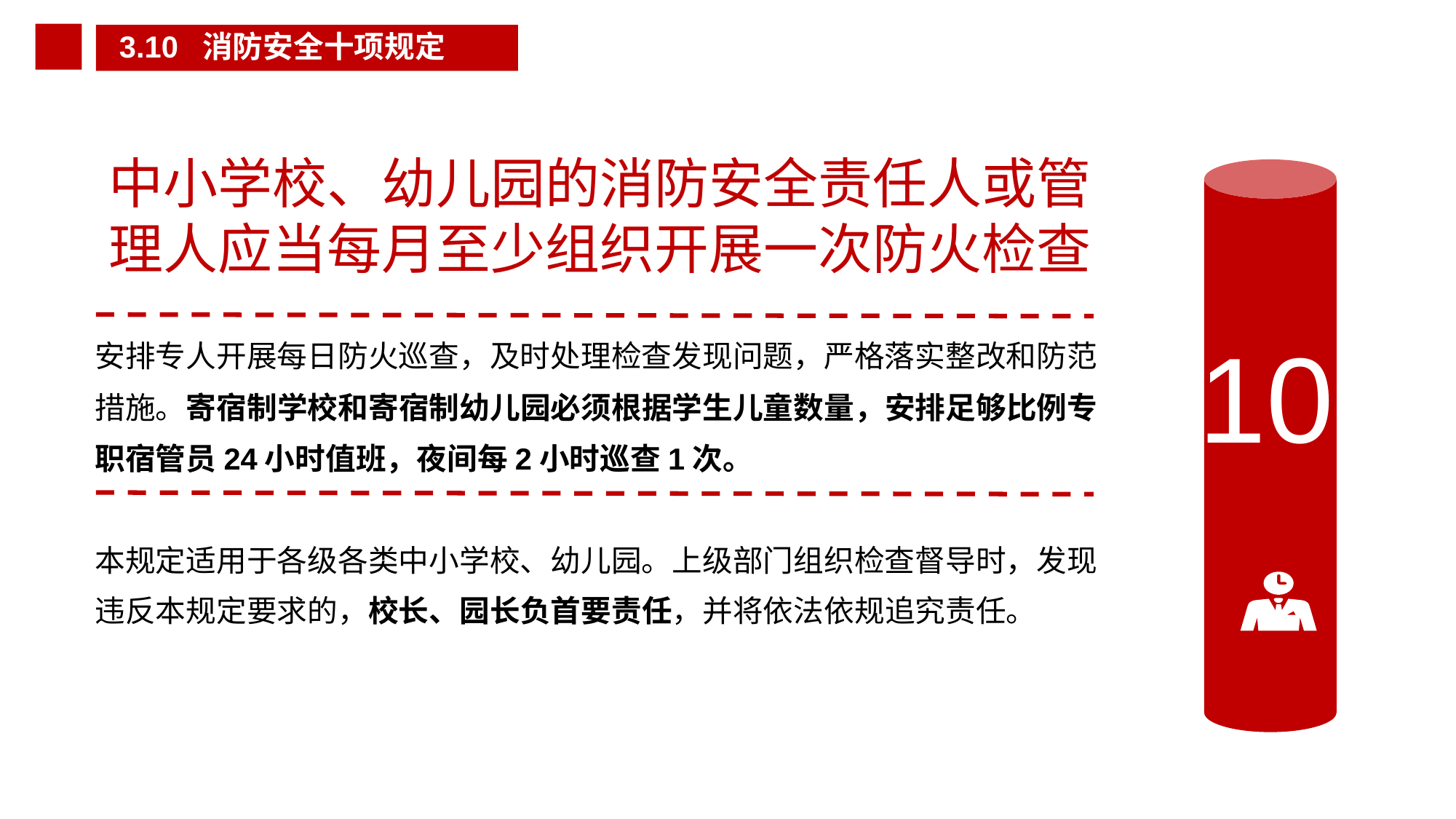

3.10  消防安全十项规定

中小学校、幼儿园的消防安全责任人或管
理人应当每月至少组织开展一次防火检查
安排专人开展每日防火巡查，及时处理检查发现问题，严格落实整改和防范措施。寄宿制学校和寄宿制幼儿园必须根据学生儿童数量，安排足够比例专职宿管员24小时值班，夜间每2小时巡查1次。

本规定适用于各级各类中小学校、幼儿园。上级部门组织检查督导时，发现违反本规定要求的，校长、园长负首要责任，并将依法依规追究责任。

10